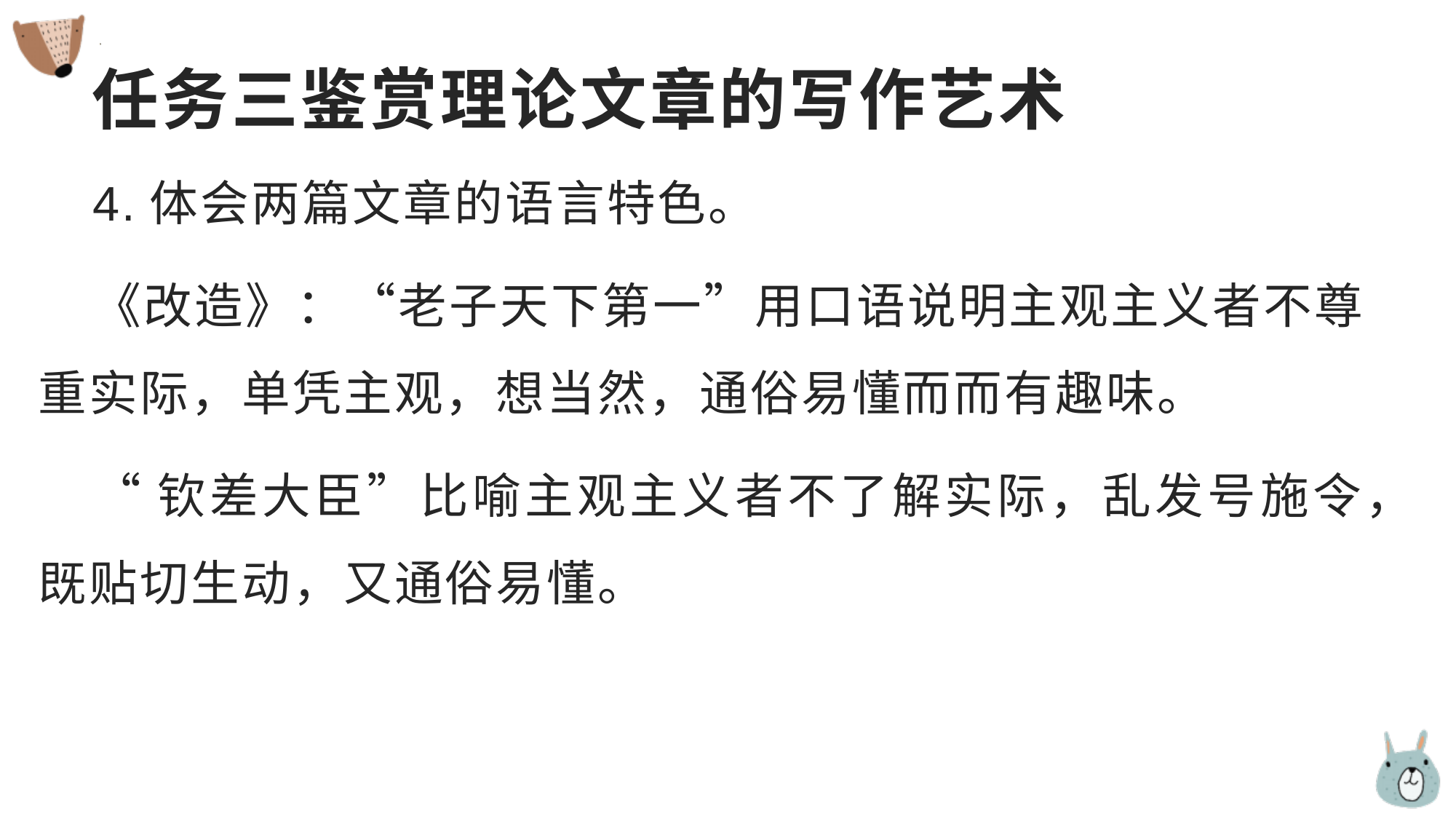

# 任务三鉴赏理论文章的写作艺术
4.体会两篇文章的语言特色。
《改造》：“老子天下第一”用口语说明主观主义者不尊重实际，单凭主观，想当然，通俗易懂而而有趣味。
“钦差大臣”比喻主观主义者不了解实际，乱发号施令，既贴切生动，又通俗易懂。